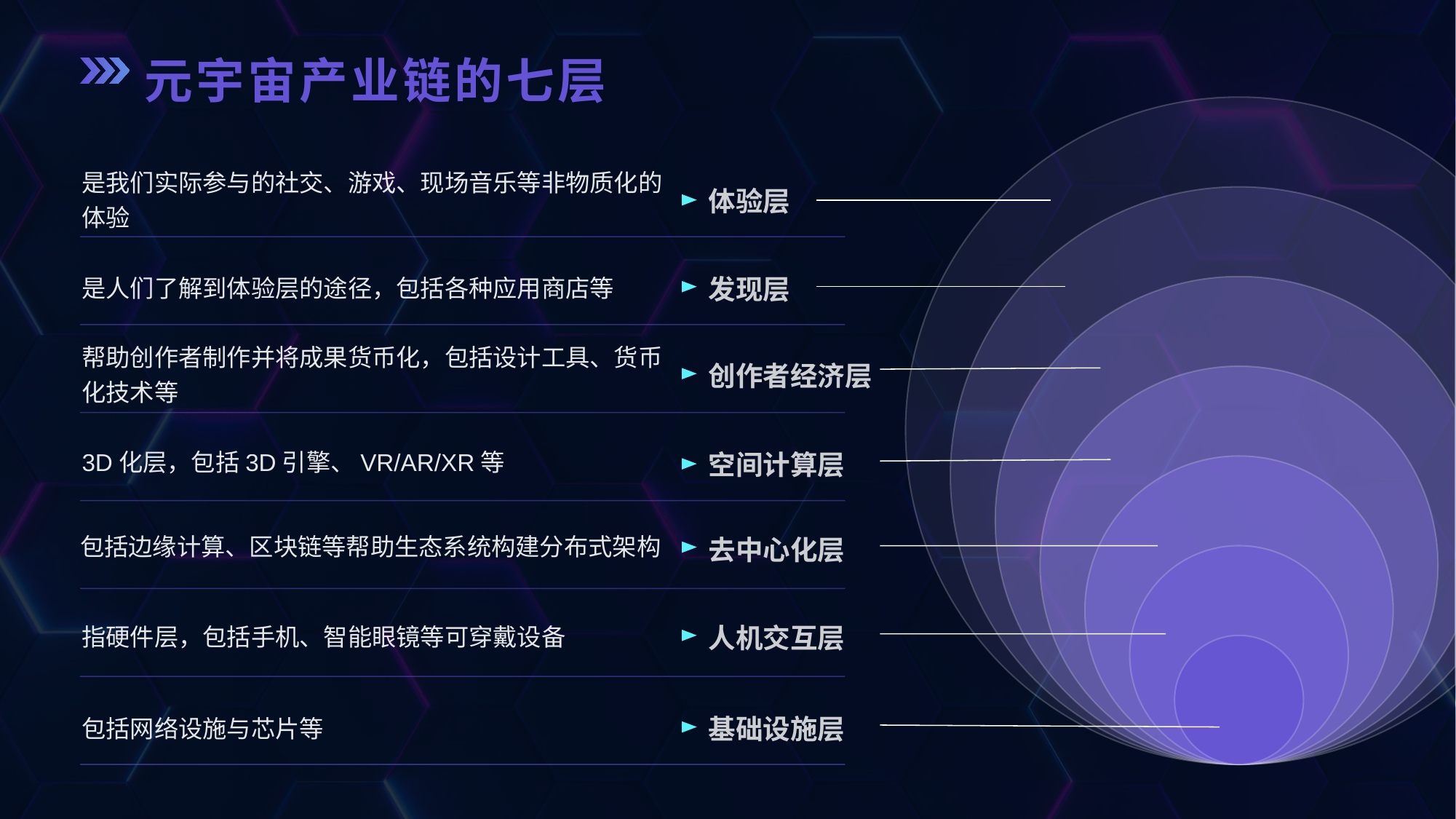

元宇宙产业链的七层

是我们实际参与的社交、游戏、现场音乐等非物质化的 体验
体验层

发现层
是人们了解到体验层的途径，包括各种应用商店等

帮助创作者制作并将成果货币化，包括设计工具、货币化技术等
创作者经济层

3D化层，包括3D引擎、VR/AR/XR等
空间计算层

包括边缘计算、区块链等帮助生态系统构建分布式架构
去中心化层

人机交互层
指硬件层，包括手机、智能眼镜等可穿戴设备

基础设施层
包括网络设施与芯片等